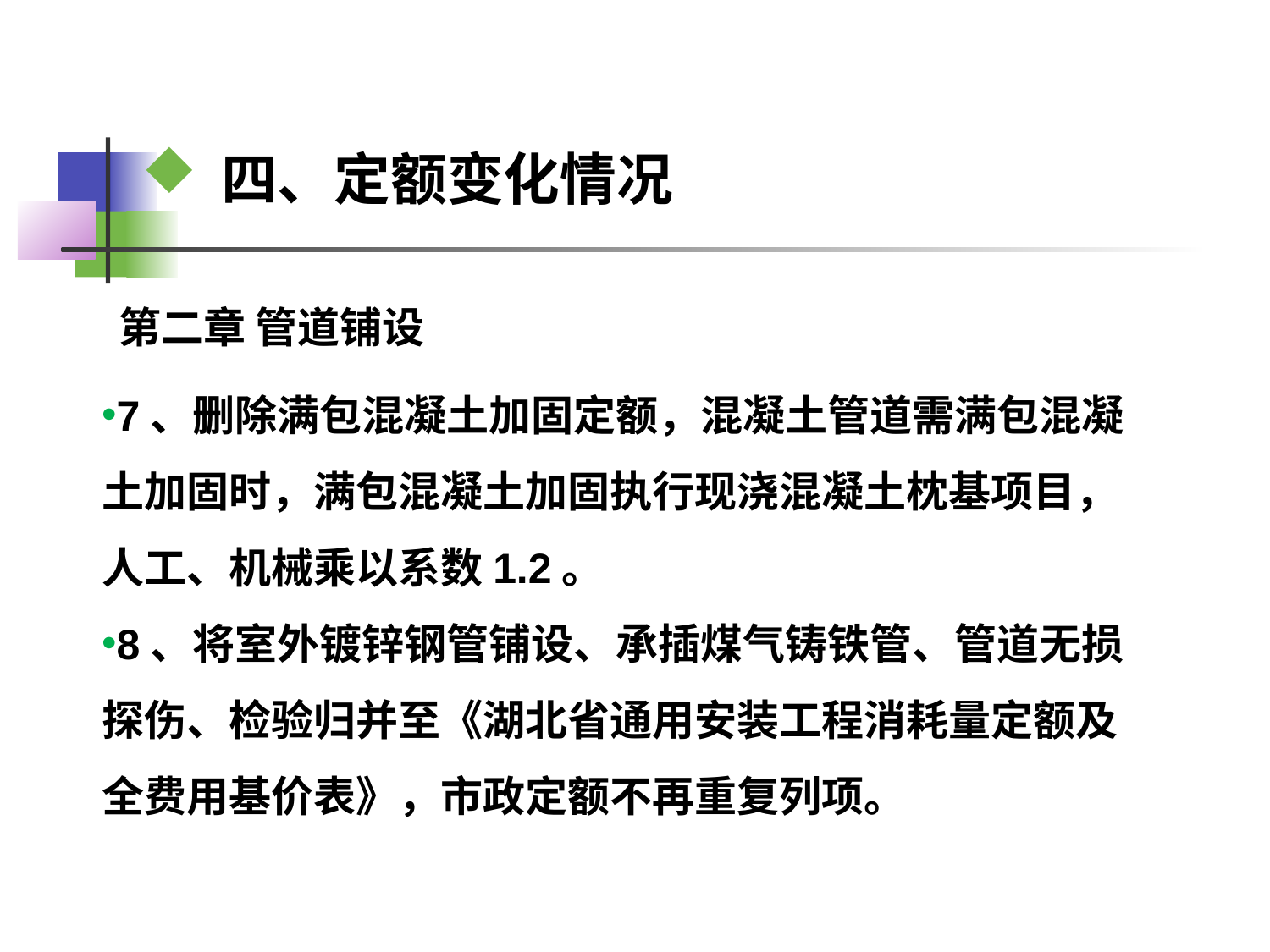

四、定额变化情况
第二章 管道铺设
7、删除满包混凝土加固定额，混凝土管道需满包混凝土加固时，满包混凝土加固执行现浇混凝土枕基项目，人工、机械乘以系数1.2。
8、将室外镀锌钢管铺设、承插煤气铸铁管、管道无损探伤、检验归并至《湖北省通用安装工程消耗量定额及全费用基价表》，市政定额不再重复列项。